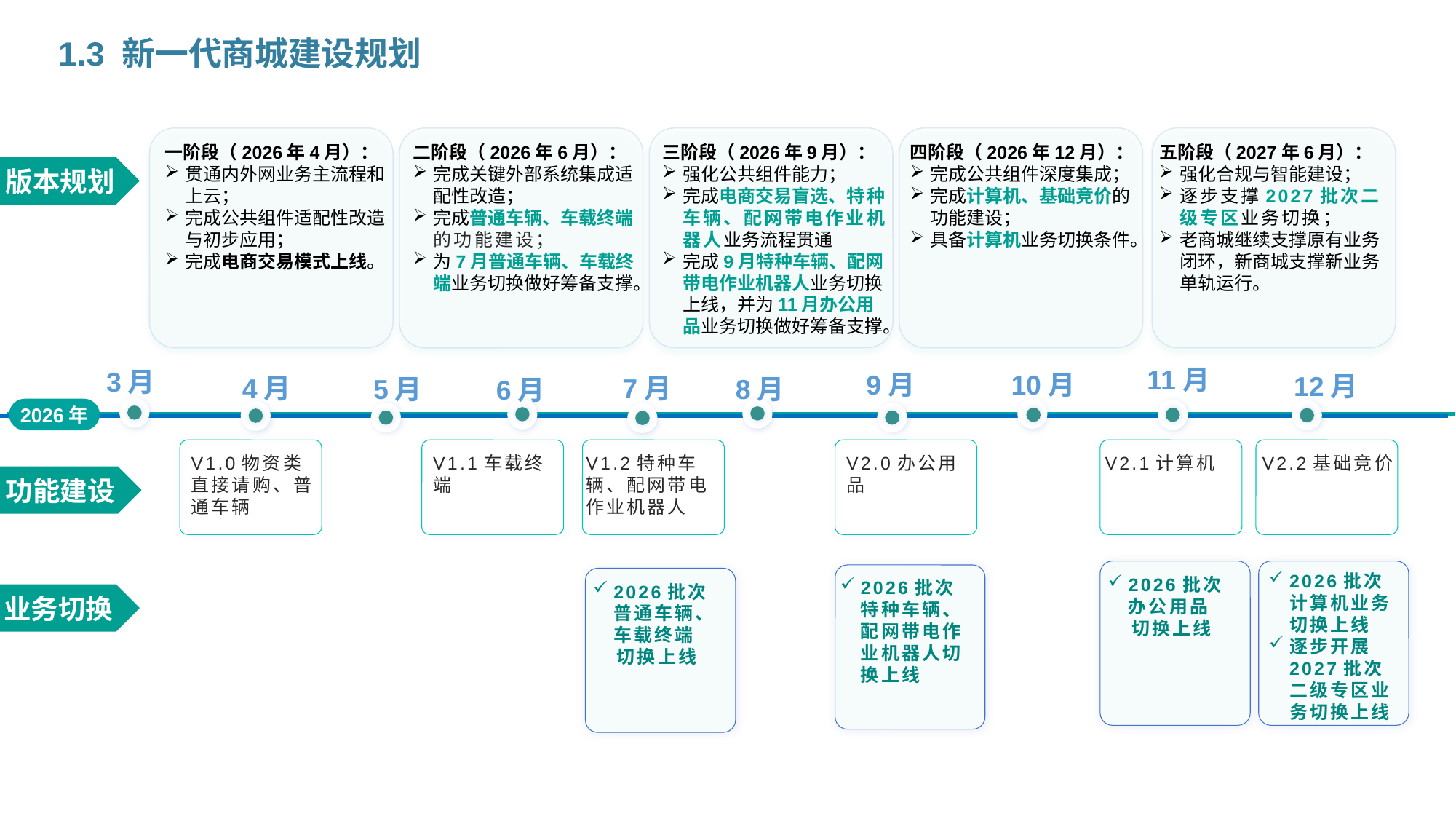

3.3.新一代商城建设规划
1.3 新一代商城建设规划
一阶段（2026年4月）：
贯通内外网业务主流程和上云；
完成公共组件适配性改造与初步应用；
完成电商交易模式上线。

二阶段（2026年6月）：
完成关键外部系统集成适配性改造；
完成普通车辆、车载终端的功能建设；
为7月普通车辆、车载终端业务切换做好筹备支撑。

三阶段（2026年9月）：
强化公共组件能力；
完成电商交易盲选、特种车辆、配网带电作业机器人业务流程贯通
完成9月特种车辆、配网带电作业机器人业务切换上线，并为11月办公用品业务切换做好筹备支撑。

四阶段（2026年12月）：
完成公共组件深度集成；
完成计算机、基础竞价的功能建设；
具备计算机业务切换条件。

五阶段（2027年6月）：
强化合规与智能建设；
逐步支撑2027批次二级专区业务切换；
老商城继续支撑原有业务闭环，新商城支撑新业务单轨运行。

版本规划
11月
3月
9月
10月
12月
7月
4月
5月
8月
6月

2026年

V1.0物资类直接请购、普通车辆
V1.1车载终端
V1.2特种车辆、配网带电作业机器人
V2.0办公用品
V2.1计算机

V2.2基础竞价

功能建设

2026批次办公用品
   切换上线

2026批次普通车辆、车载终端
   切换上线
业务切换
2026批次特种车辆、配网带电作业机器人切换上线
2026批次计算机业务切换上线
逐步开展2027批次二级专区业务切换上线